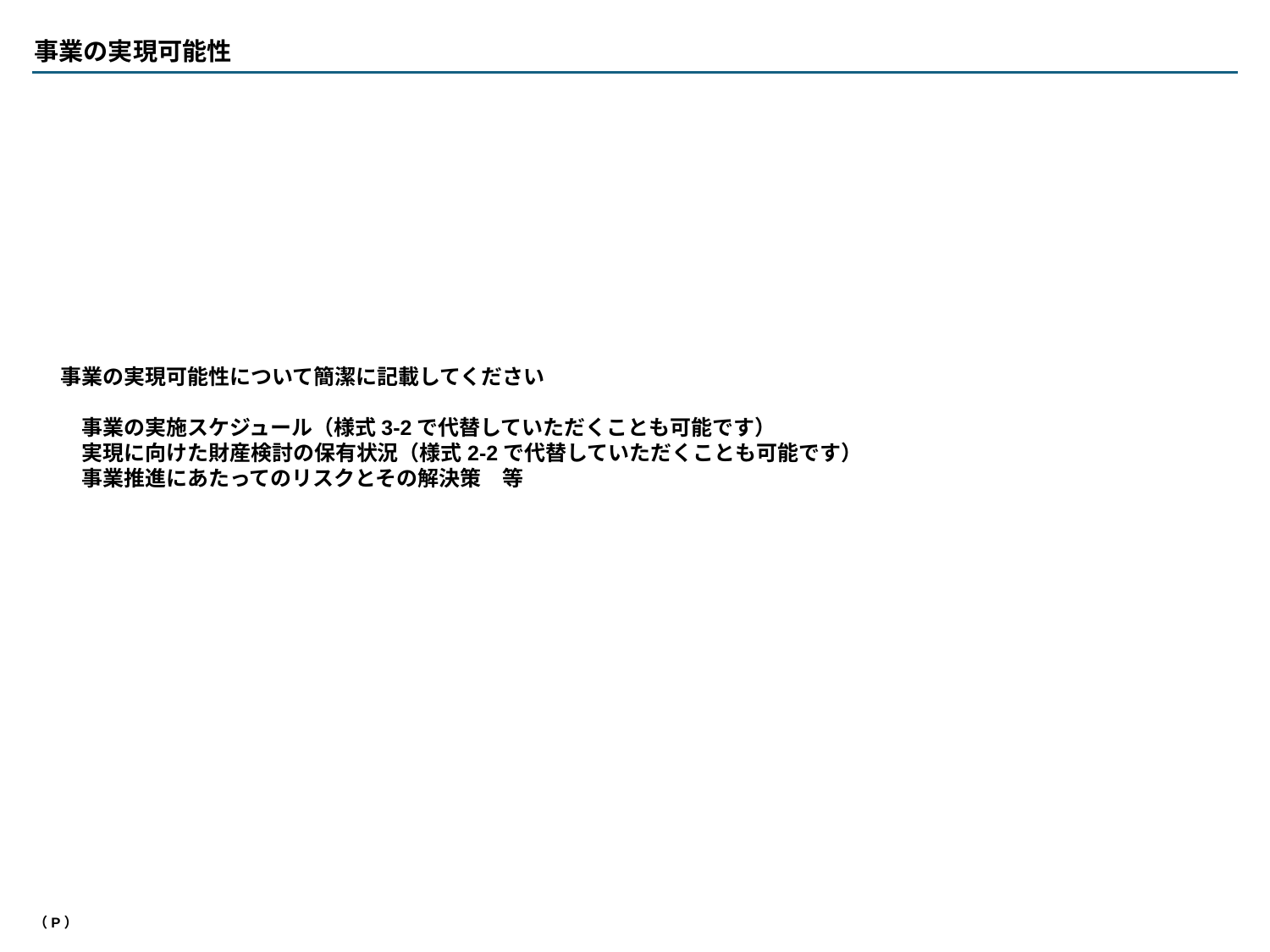

事業の実現可能性
事業の実現可能性について簡潔に記載してください

　事業の実施スケジュール（様式3-2で代替していただくことも可能です）
　実現に向けた財産検討の保有状況（様式2-2で代替していただくことも可能です）
　事業推進にあたってのリスクとその解決策　等
（P）